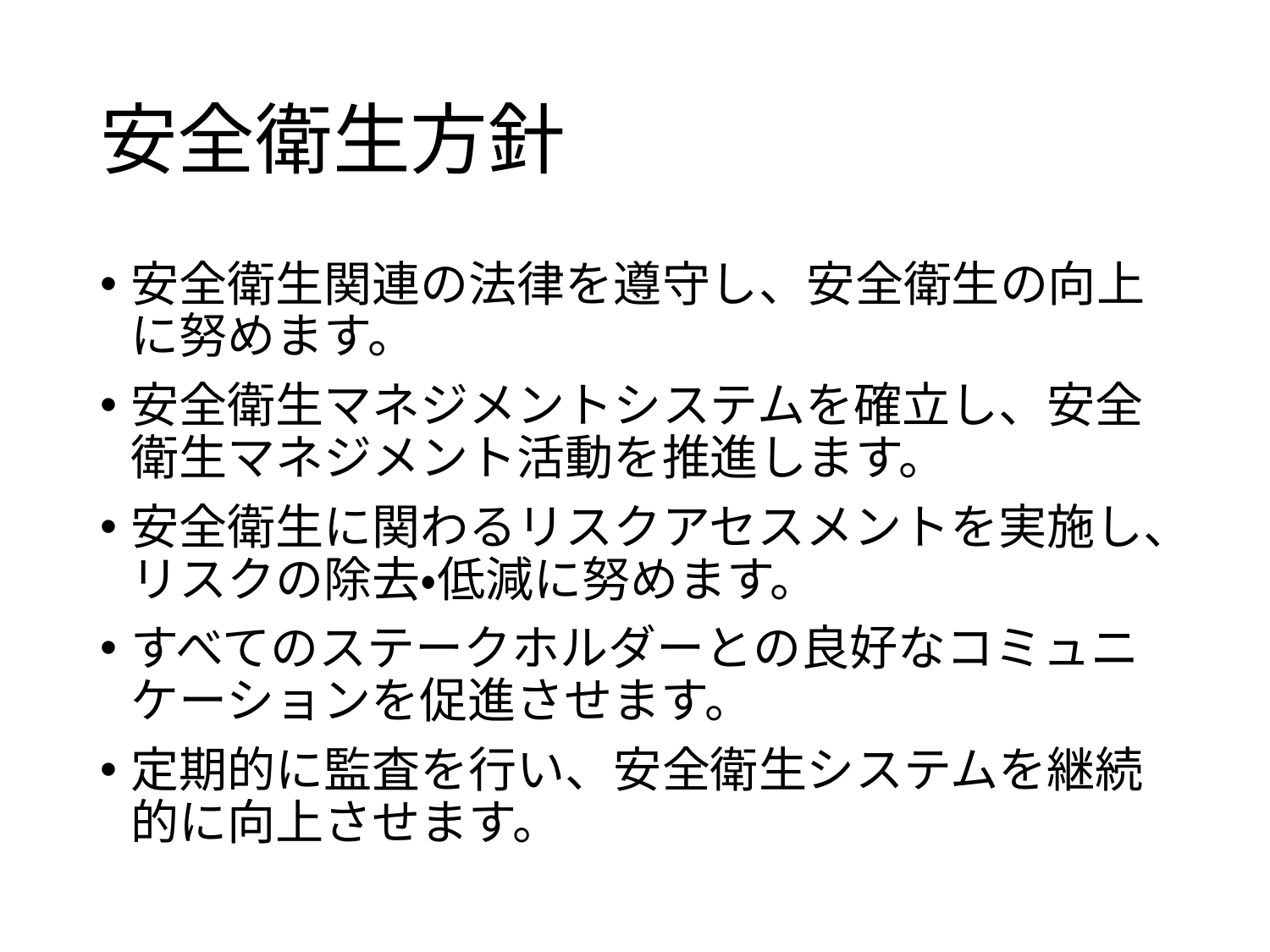

# 安全衛生方針
安全衛生関連の法律を遵守し、安全衛生の向上に努めます。
安全衛生マネジメントシステムを確立し、安全衛生マネジメント活動を推進します。
安全衛生に関わるリスクアセスメントを実施し、リスクの除去・低減に努めます。
すべてのステークホルダーとの良好なコミュニケーションを促進させます。
定期的に監査を行い、安全衛生システムを継続的に向上させます。